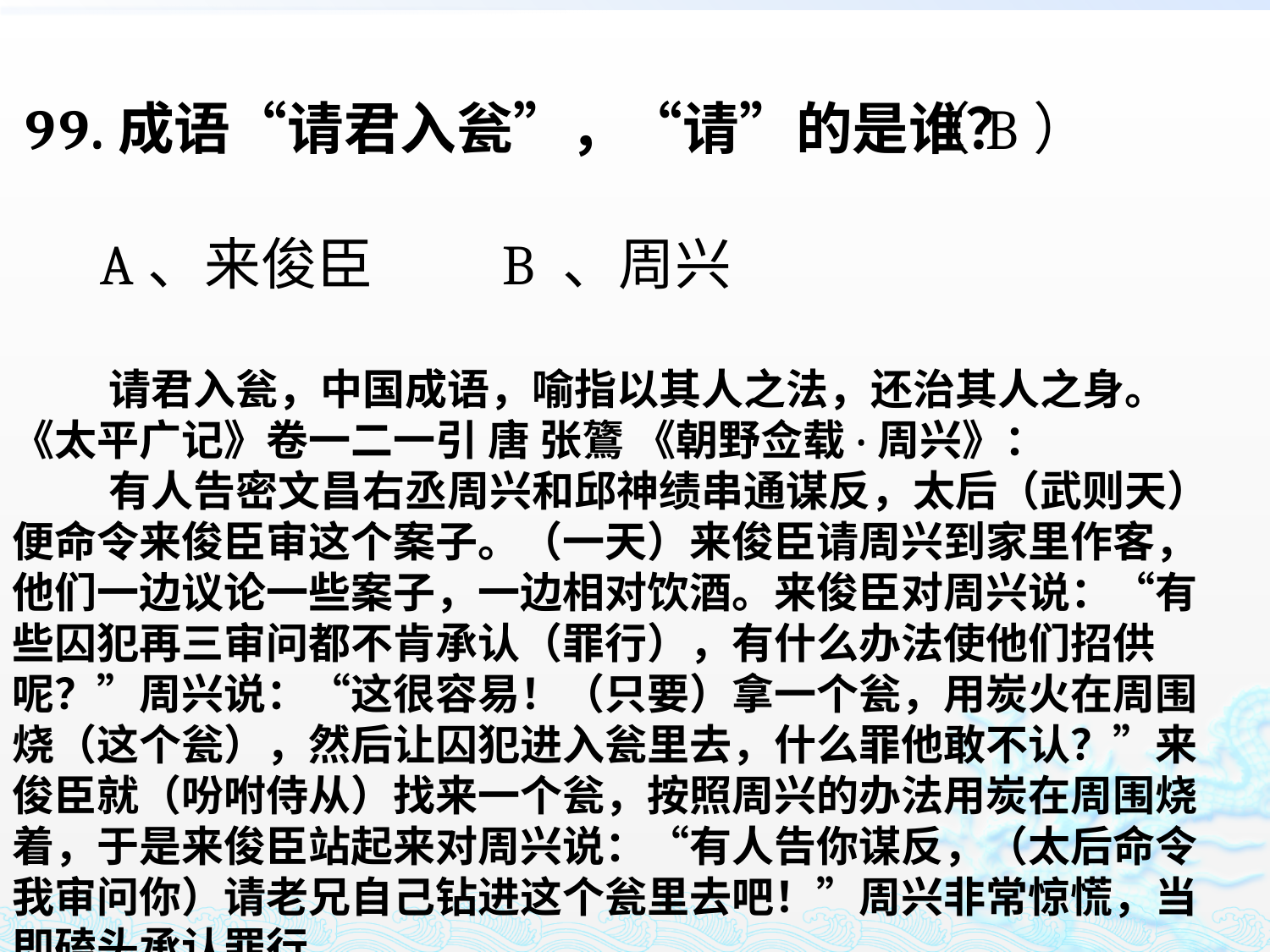

99.成语“请君入瓮”，“请”的是谁？

      A、来俊臣         B 、周兴
（B）
         请君入瓮，中国成语，喻指以其人之法，还治其人之身。《太平广记》卷一二一引 唐 张鷟 《朝野佥载·周兴》：
         有人告密文昌右丞周兴和邱神绩串通谋反，太后（武则天）便命令来俊臣审这个案子。（一天）来俊臣请周兴到家里作客，他们一边议论一些案子，一边相对饮酒。来俊臣对周兴说：“有些囚犯再三审问都不肯承认（罪行），有什么办法使他们招供呢？”周兴说：“这很容易！（只要）拿一个瓮，用炭火在周围烧（这个瓮），然后让囚犯进入瓮里去，什么罪他敢不认？”来俊臣就（吩咐侍从）找来一个瓮，按照周兴的办法用炭在周围烧着，于是来俊臣站起来对周兴说：“有人告你谋反，（太后命令我审问你）请老兄自己钻进这个瓮里去吧！”周兴非常惊慌，当即磕头承认罪行。